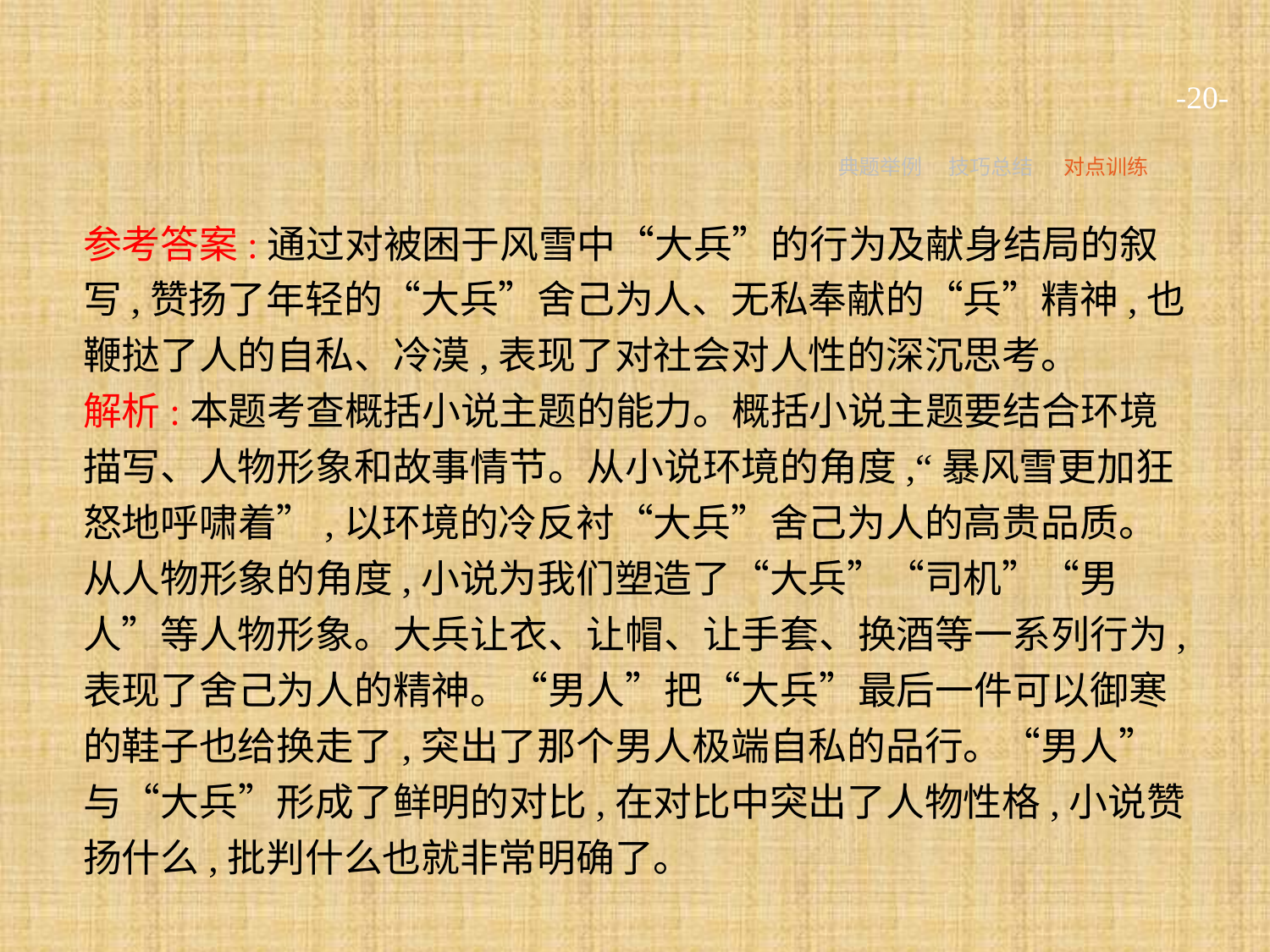

-20-
典题举例
技巧总结
对点训练
参考答案:通过对被困于风雪中“大兵”的行为及献身结局的叙写,赞扬了年轻的“大兵”舍己为人、无私奉献的“兵”精神,也鞭挞了人的自私、冷漠,表现了对社会对人性的深沉思考。
解析:本题考查概括小说主题的能力。概括小说主题要结合环境描写、人物形象和故事情节。从小说环境的角度,“暴风雪更加狂怒地呼啸着”,以环境的冷反衬“大兵”舍己为人的高贵品质。从人物形象的角度,小说为我们塑造了“大兵”“司机”“男人”等人物形象。大兵让衣、让帽、让手套、换酒等一系列行为,表现了舍己为人的精神。“男人”把“大兵”最后一件可以御寒的鞋子也给换走了,突出了那个男人极端自私的品行。“男人”与“大兵”形成了鲜明的对比,在对比中突出了人物性格,小说赞扬什么,批判什么也就非常明确了。